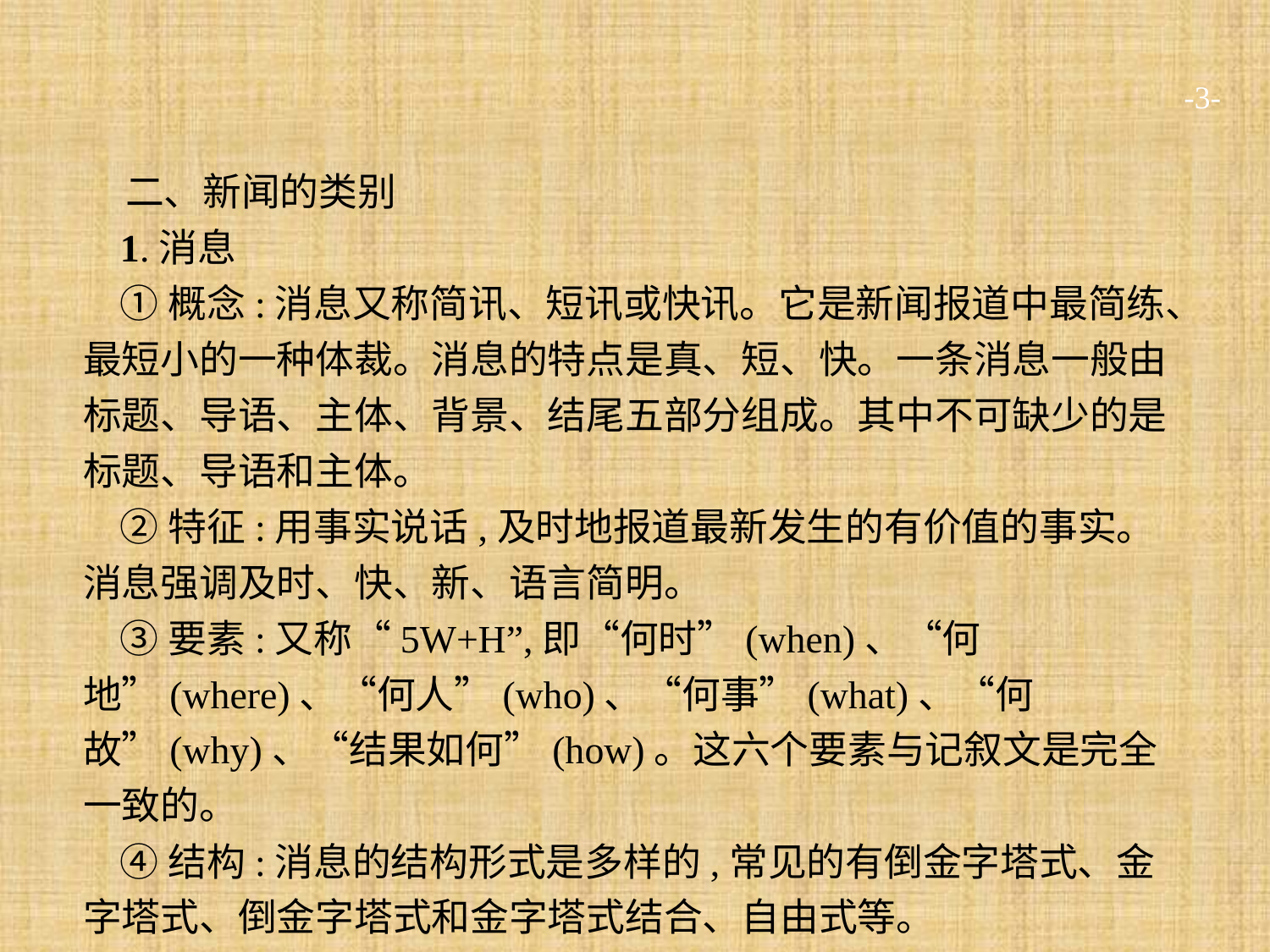

-3-
二、新闻的类别
1.消息
①概念:消息又称简讯、短讯或快讯。它是新闻报道中最简练、最短小的一种体裁。消息的特点是真、短、快。一条消息一般由标题、导语、主体、背景、结尾五部分组成。其中不可缺少的是标题、导语和主体。
②特征:用事实说话,及时地报道最新发生的有价值的事实。消息强调及时、快、新、语言简明。
③要素:又称“5W+H”,即“何时”(when)、“何地”(where)、“何人”(who)、“何事”(what)、“何故”(why)、“结果如何”(how)。这六个要素与记叙文是完全一致的。
④结构:消息的结构形式是多样的,常见的有倒金字塔式、金字塔式、倒金字塔式和金字塔式结合、自由式等。